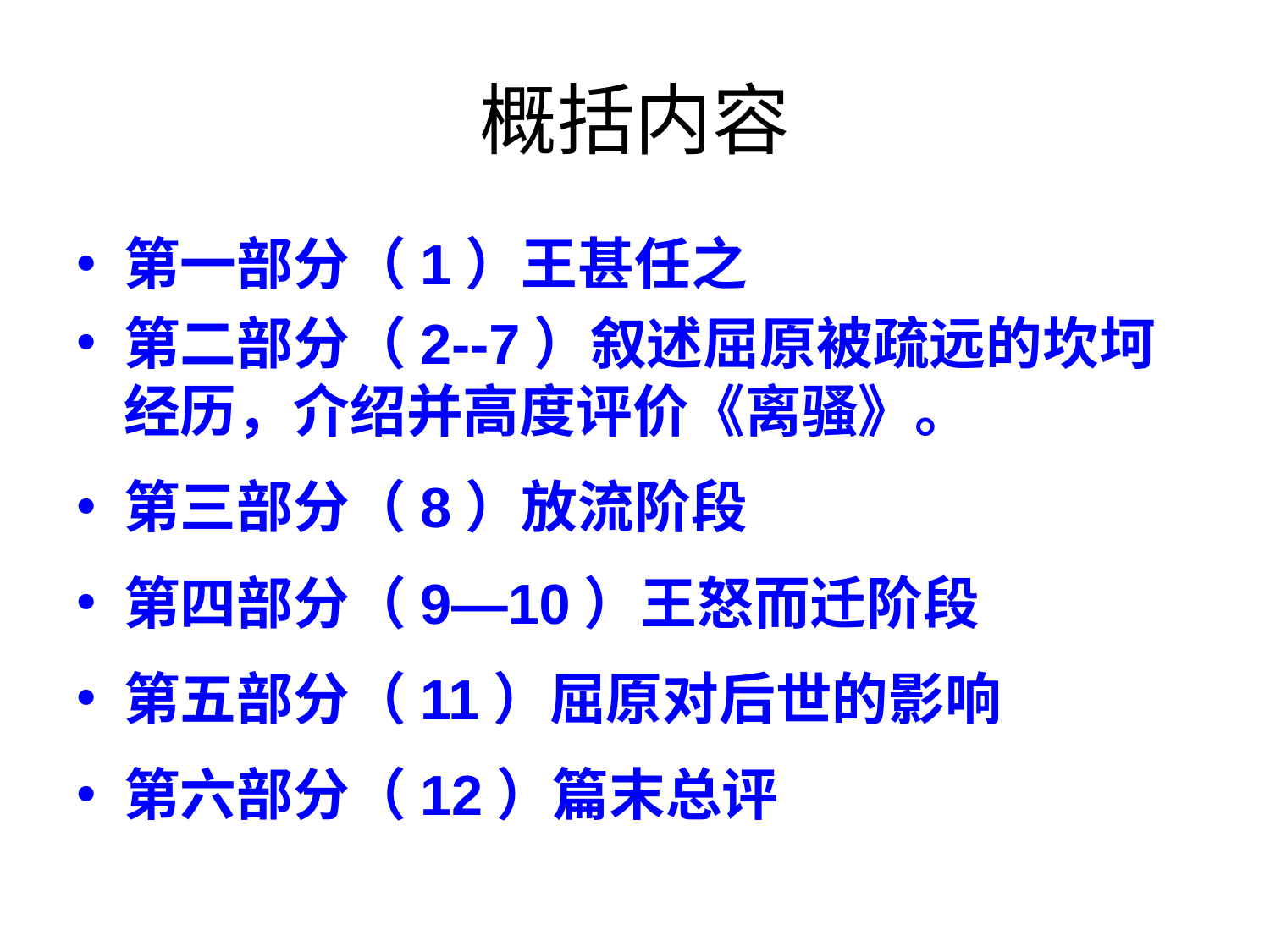

# 概括内容
第一部分（1）王甚任之
第二部分（2--7）叙述屈原被疏远的坎坷经历，介绍并高度评价《离骚》。
第三部分（8）放流阶段
第四部分（9—10）王怒而迁阶段
第五部分（11）屈原对后世的影响
第六部分（12）篇末总评